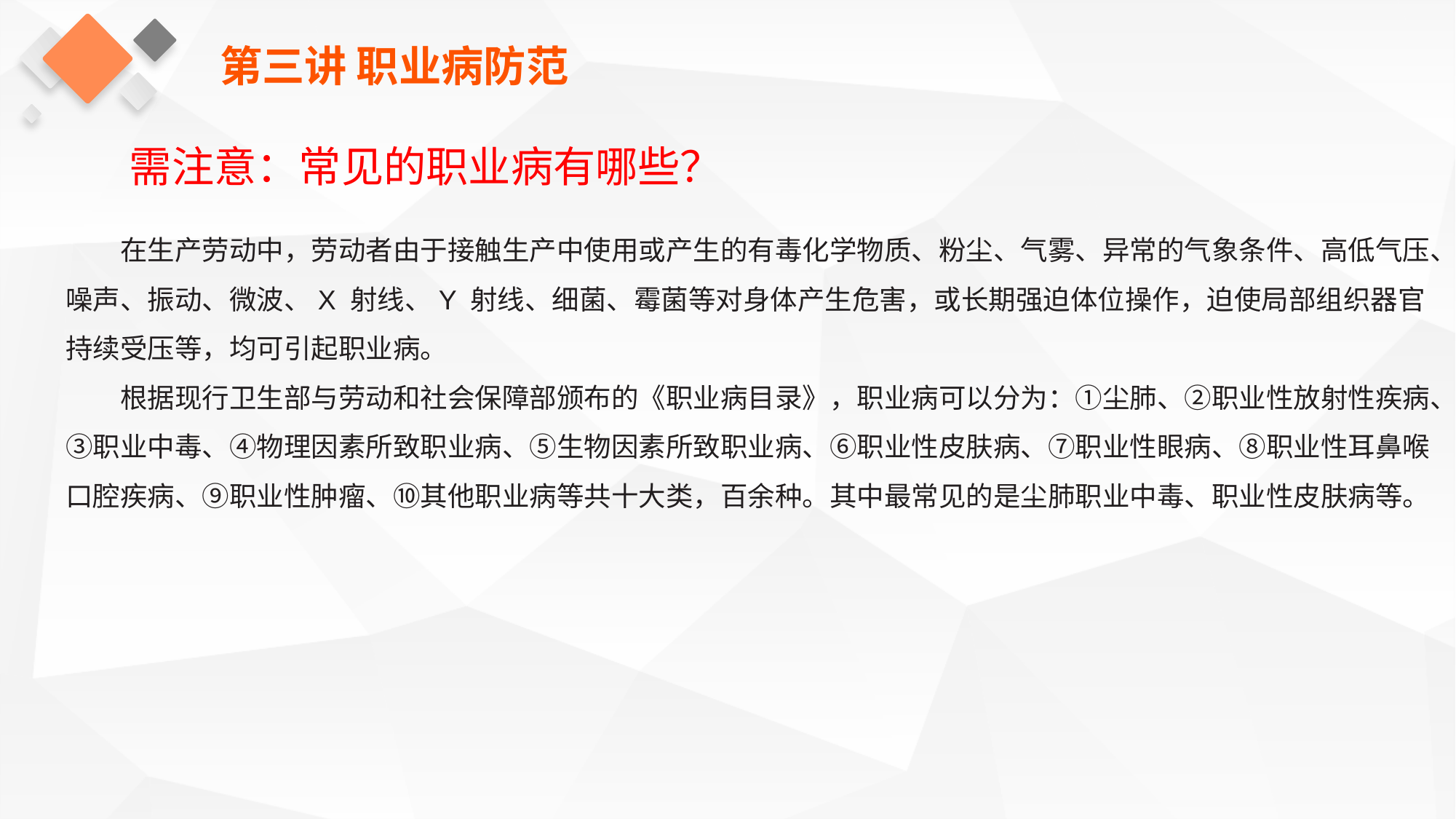

第三讲 职业病防范
需注意：常见的职业病有哪些？
在生产劳动中，劳动者由于接触生产中使用或产生的有毒化学物质、粉尘、气雾、异常的气象条件、高低气压、噪声、振动、微波、X 射线、Y 射线、细菌、霉菌等对身体产生危害，或长期强迫体位操作，迫使局部组织器官持续受压等，均可引起职业病。
根据现行卫生部与劳动和社会保障部颁布的《职业病目录》，职业病可以分为：①尘肺、②职业性放射性疾病、③职业中毒、④物理因素所致职业病、⑤生物因素所致职业病、⑥职业性皮肤病、⑦职业性眼病、⑧职业性耳鼻喉口腔疾病、⑨职业性肿瘤、⑩其他职业病等共十大类，百余种。其中最常见的是尘肺职业中毒、职业性皮肤病等。